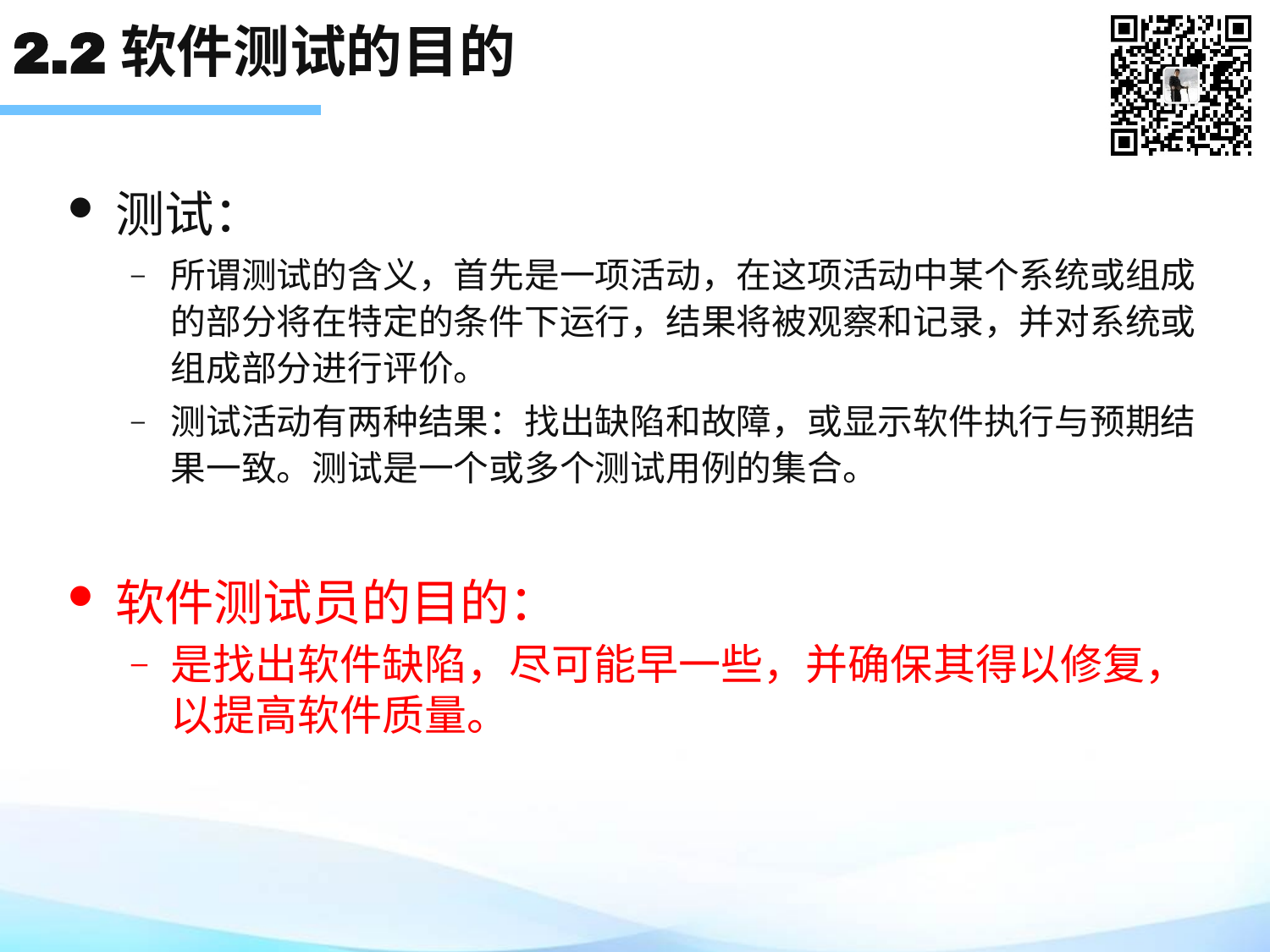

# 2.2软件测试的目的
测试：
所谓测试的含义，首先是一项活动，在这项活动中某个系统或组成的部分将在特定的条件下运行，结果将被观察和记录，并对系统或组成部分进行评价。
测试活动有两种结果：找出缺陷和故障，或显示软件执行与预期结果一致。测试是一个或多个测试用例的集合。

软件测试员的目的：
是找出软件缺陷，尽可能早一些，并确保其得以修复，以提高软件质量。